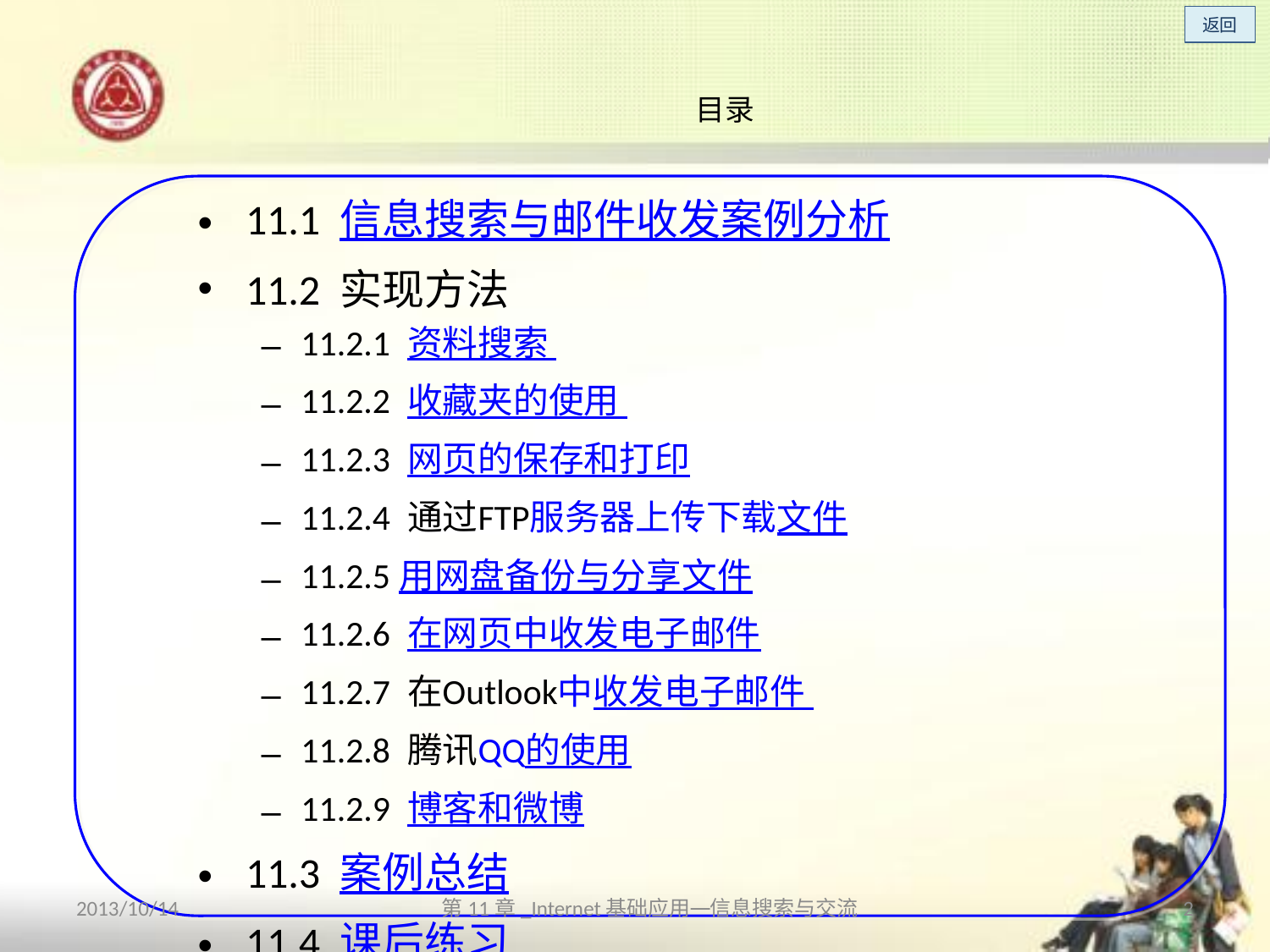

# 目录

11.1 信息搜索与邮件收发案例分析
11.2 实现方法
11.2.1 资料搜索
11.2.2 收藏夹的使用
11.2.3 网页的保存和打印
11.2.4 通过FTP服务器上传下载文件
11.2.5用网盘备份与分享文件
11.2.6 在网页中收发电子邮件
11.2.7 在Outlook中收发电子邮件
11.2.8 腾讯QQ的使用
11.2.9 博客和微博
11.3 案例总结
11.4 课后练习
2013/10/14
第11章_Internet基础应用—信息搜索与交流
2